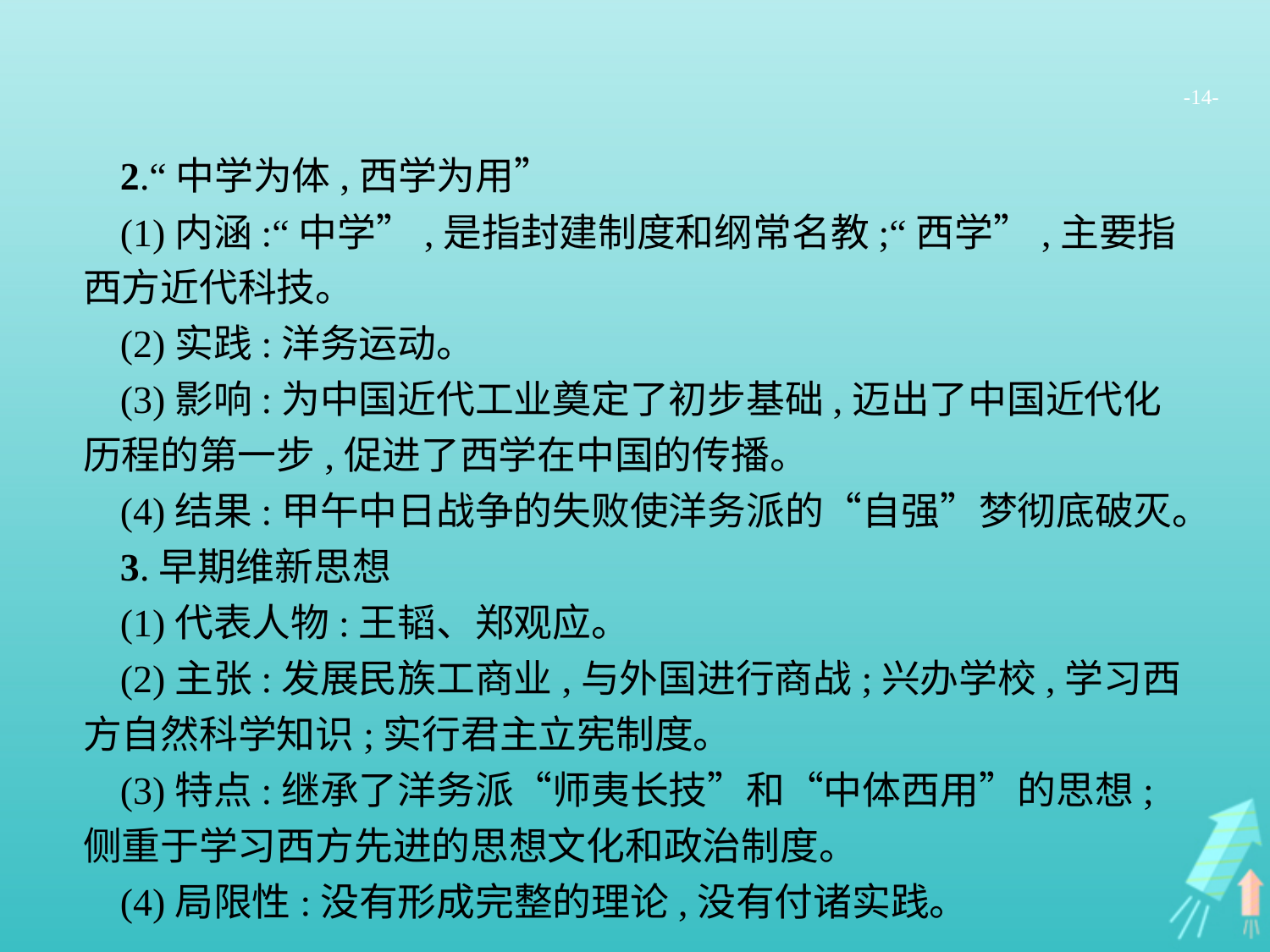

-14-
2.“中学为体,西学为用”
(1)内涵:“中学”,是指封建制度和纲常名教;“西学”,主要指西方近代科技。
(2)实践:洋务运动。
(3)影响:为中国近代工业奠定了初步基础,迈出了中国近代化历程的第一步,促进了西学在中国的传播。
(4)结果:甲午中日战争的失败使洋务派的“自强”梦彻底破灭。
3.早期维新思想
(1)代表人物:王韬、郑观应。
(2)主张:发展民族工商业,与外国进行商战;兴办学校,学习西方自然科学知识;实行君主立宪制度。
(3)特点:继承了洋务派“师夷长技”和“中体西用”的思想;侧重于学习西方先进的思想文化和政治制度。
(4)局限性:没有形成完整的理论,没有付诸实践。